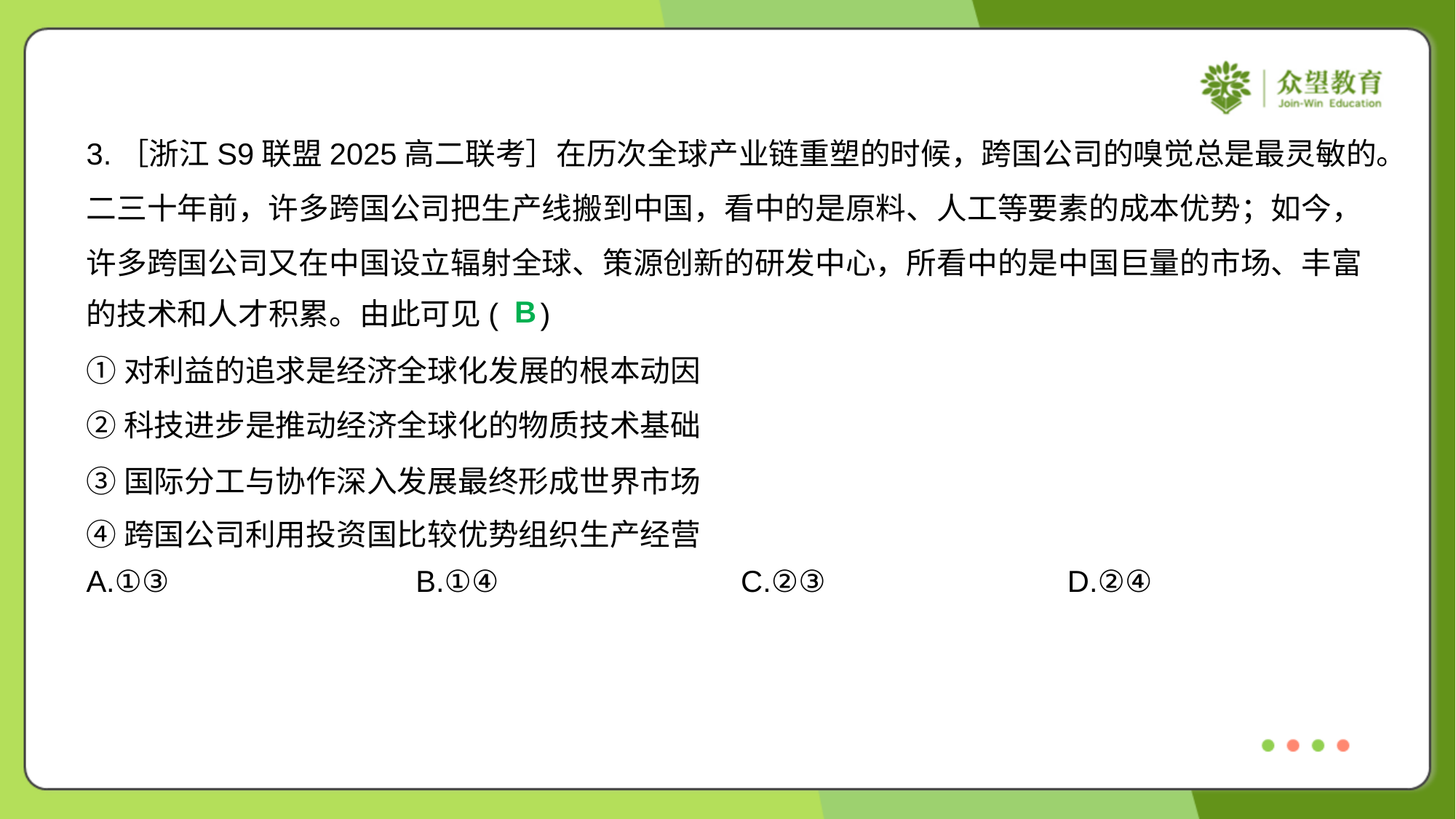

3.［浙江S9联盟2025高二联考］在历次全球产业链重塑的时候，跨国公司的嗅觉总是最灵敏的。
二三十年前，许多跨国公司把生产线搬到中国，看中的是原料、人工等要素的成本优势；如今，
许多跨国公司又在中国设立辐射全球、策源创新的研发中心，所看中的是中国巨量的市场、丰富
的技术和人才积累。由此可见(     )
B
①对利益的追求是经济全球化发展的根本动因
②科技进步是推动经济全球化的物质技术基础
③国际分工与协作深入发展最终形成世界市场
④跨国公司利用投资国比较优势组织生产经营
A.①③	B.①④	C.②③	D.②④